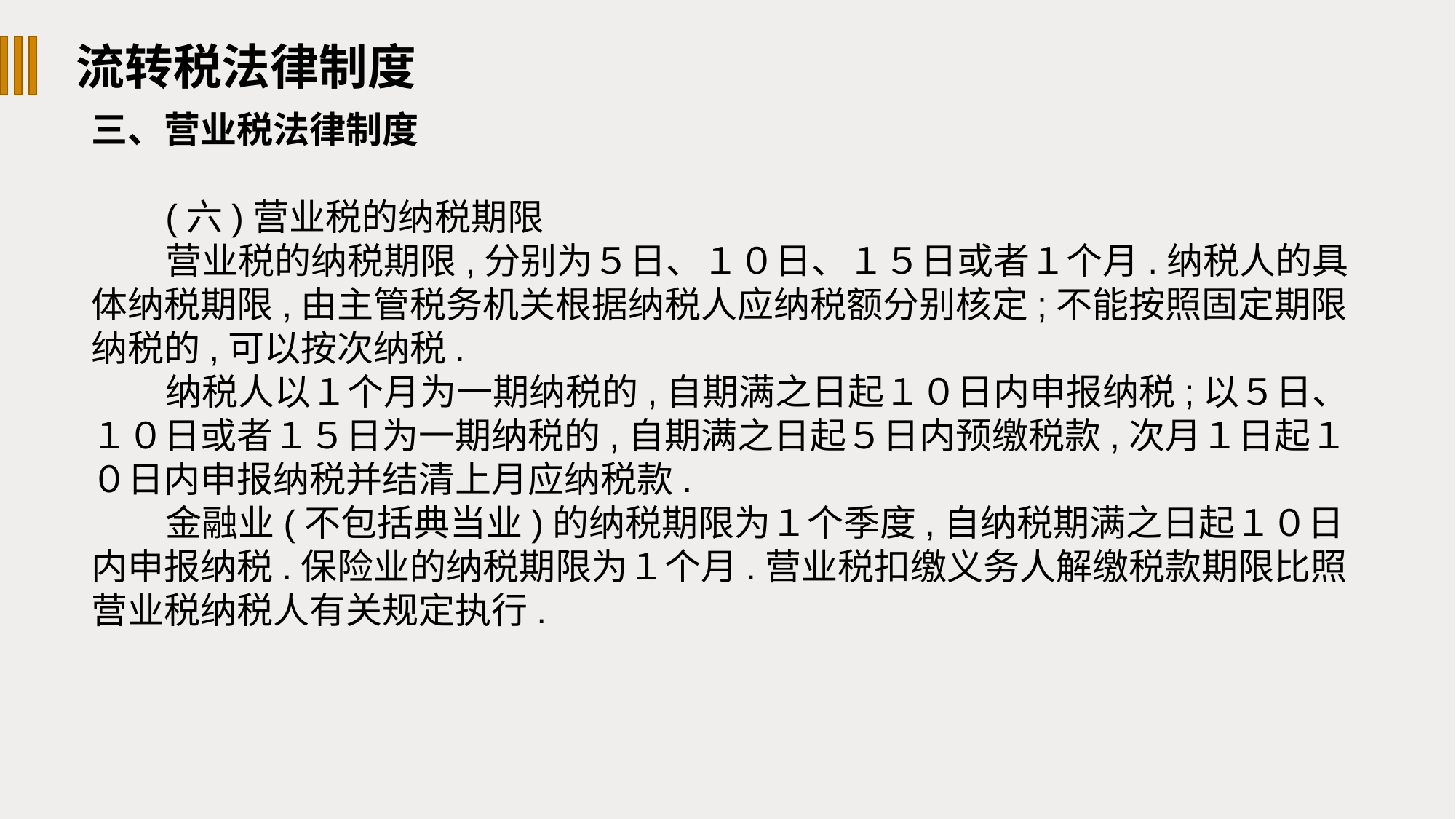

流转税法律制度

三、营业税法律制度

(六)营业税的纳税期限
营业税的纳税期限,分别为５日、１０日、１５日或者１个月.纳税人的具体纳税期限,由主管税务机关根据纳税人应纳税额分别核定;不能按照固定期限纳税的,可以按次纳税.
纳税人以１个月为一期纳税的,自期满之日起１０日内申报纳税;以５日、１０日或者１５日为一期纳税的,自期满之日起５日内预缴税款,次月１日起１０日内申报纳税并结清上月应纳税款.
金融业(不包括典当业)的纳税期限为１个季度,自纳税期满之日起１０日内申报纳税.保险业的纳税期限为１个月.营业税扣缴义务人解缴税款期限比照营业税纳税人有关规定执行.